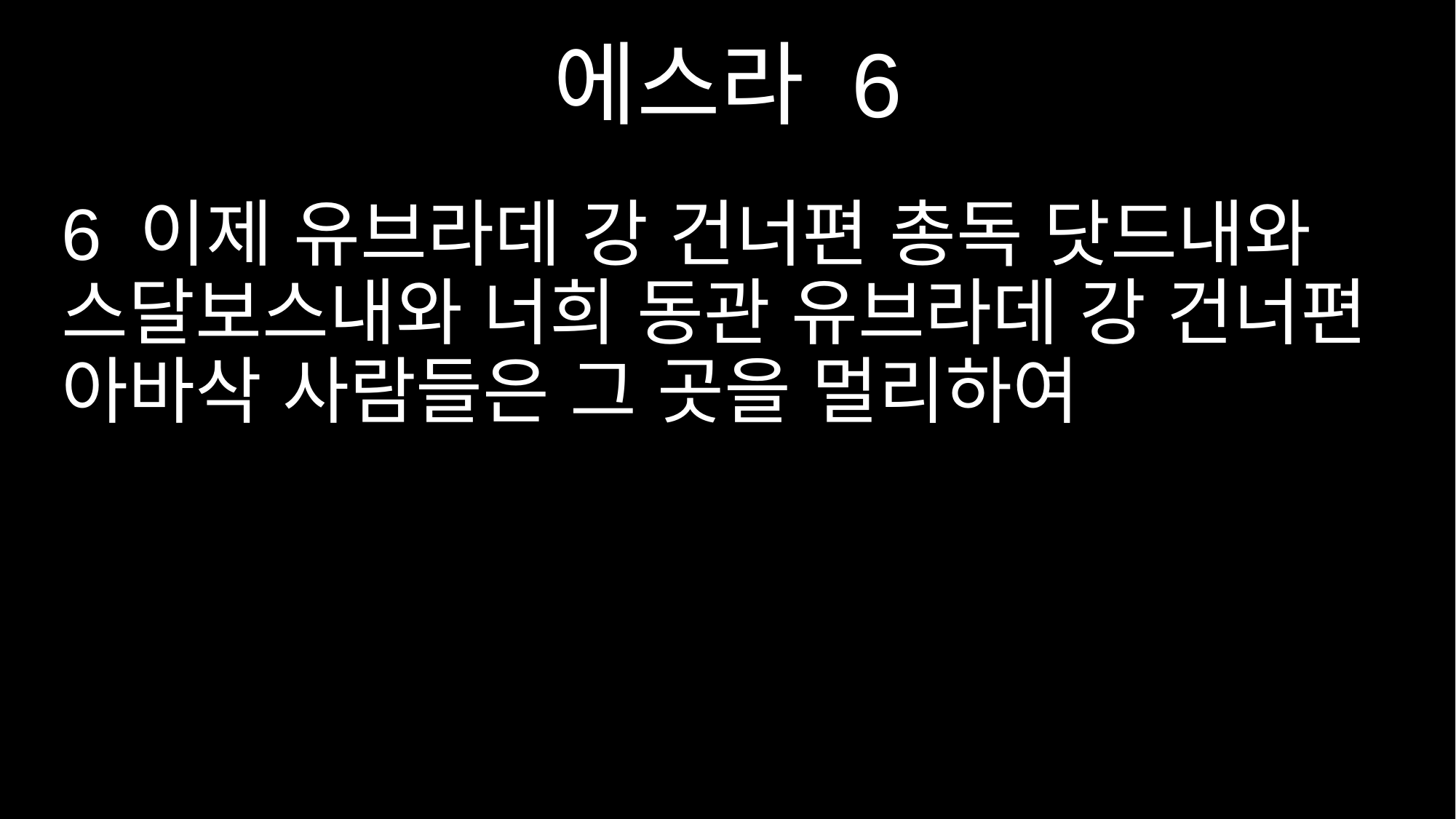

에스라 6
6 이제 유브라데 강 건너편 총독 닷드내와 스달보스내와 너희 동관 유브라데 강 건너편 아바삭 사람들은 그 곳을 멀리하여